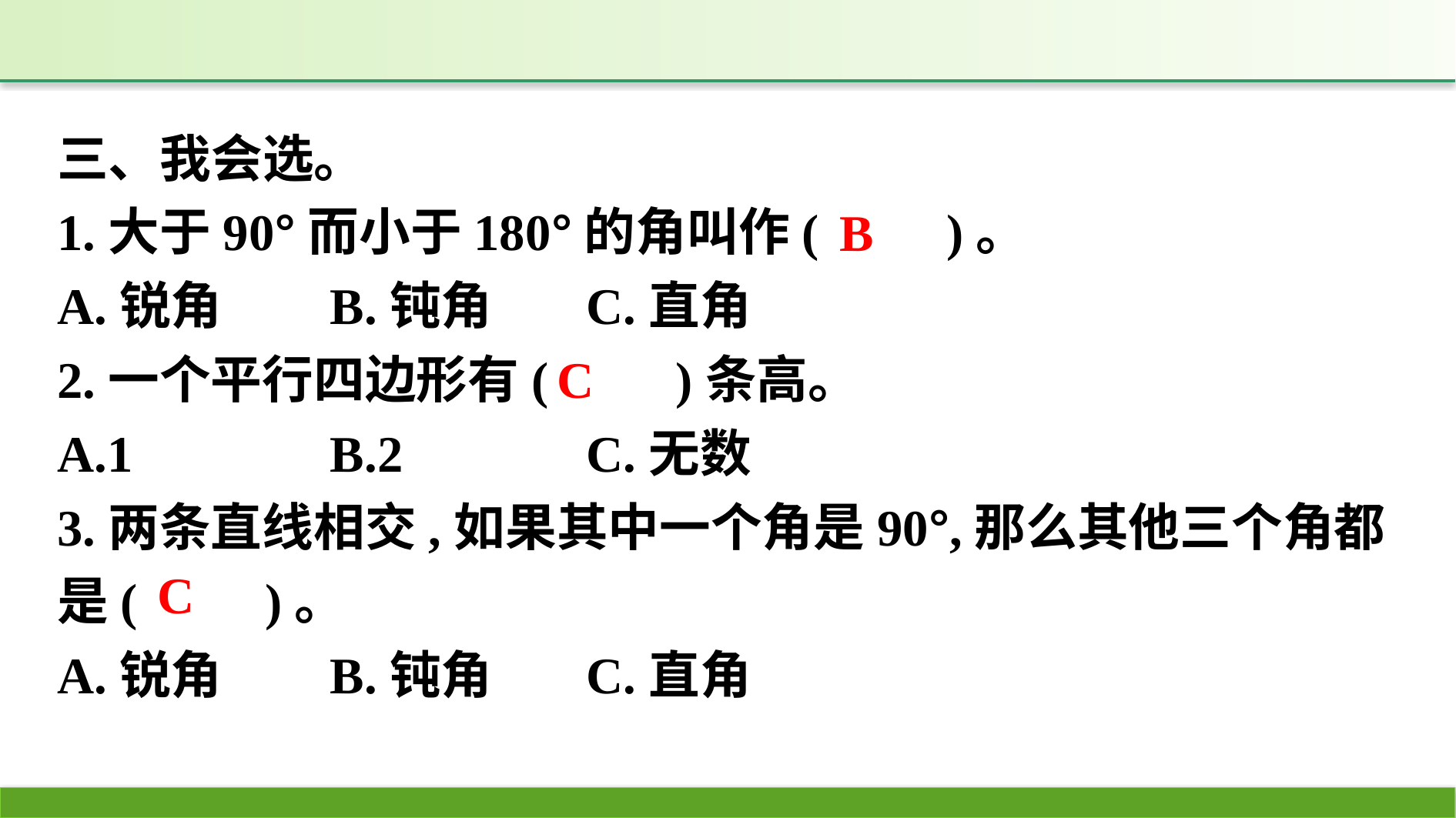

三、我会选。
1.大于90°而小于180°的角叫作(　　)。
A.锐角	B.钝角	C.直角
2.一个平行四边形有(　　)条高。
A.1		B.2		C.无数
3.两条直线相交,如果其中一个角是90°,那么其他三个角都是(　　)。
A.锐角	B.钝角	C.直角
B
C
C